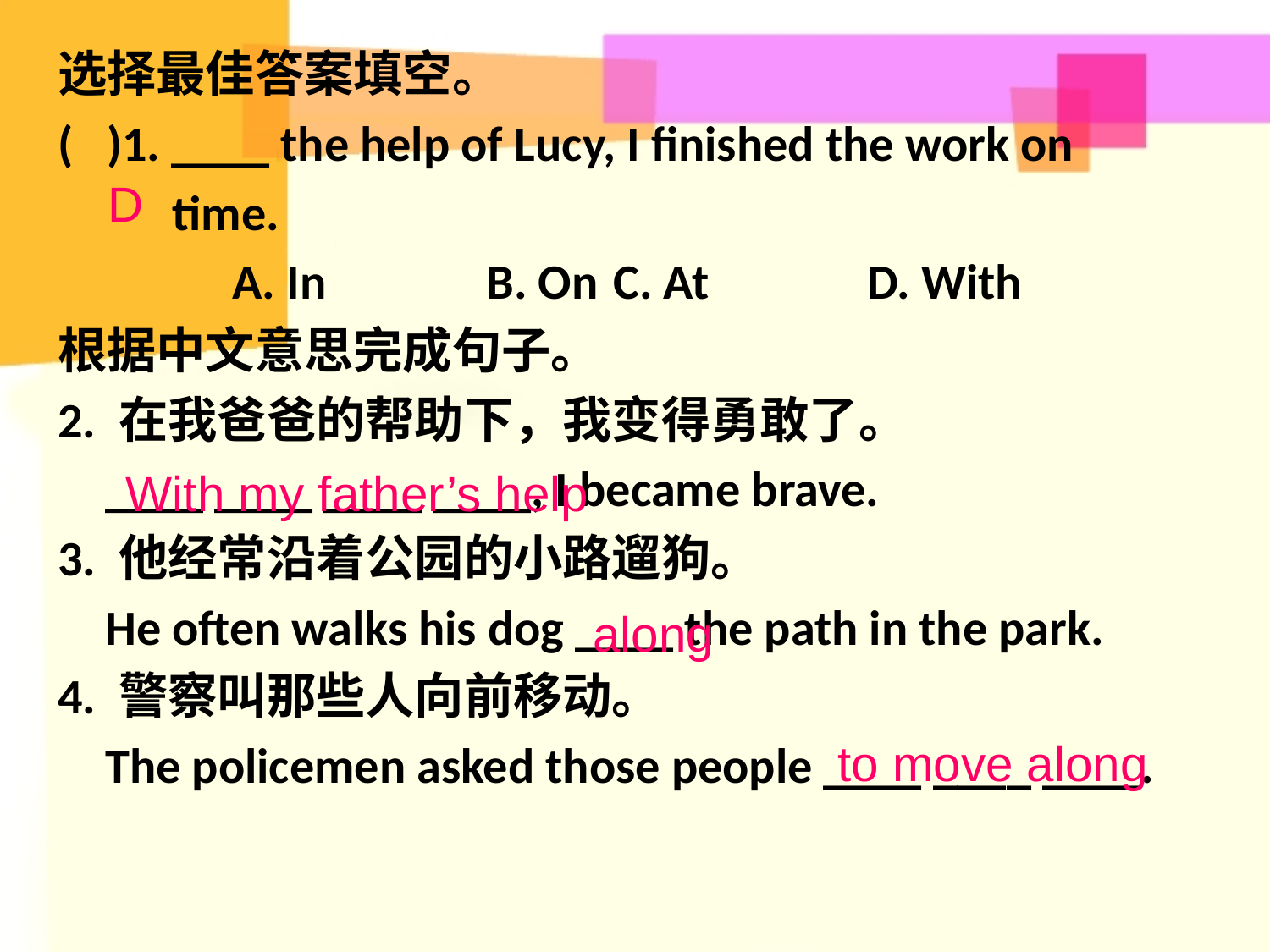

选择最佳答案填空。
(   )1. ____ the help of Lucy, I finished the work on
	      time.
		A. In 		B. On 	C. At 		D. With
根据中文意思完成句子。
2. 在我爸爸的帮助下，我变得勇敢了。
	____ ____ ____ ____, I became brave.
3. 他经常沿着公园的小路遛狗。
	He often walks his dog ____ the path in the park.
4. 警察叫那些人向前移动。
	The policemen asked those people ____ ____ ____.
D
With my father’s help
along
to move along